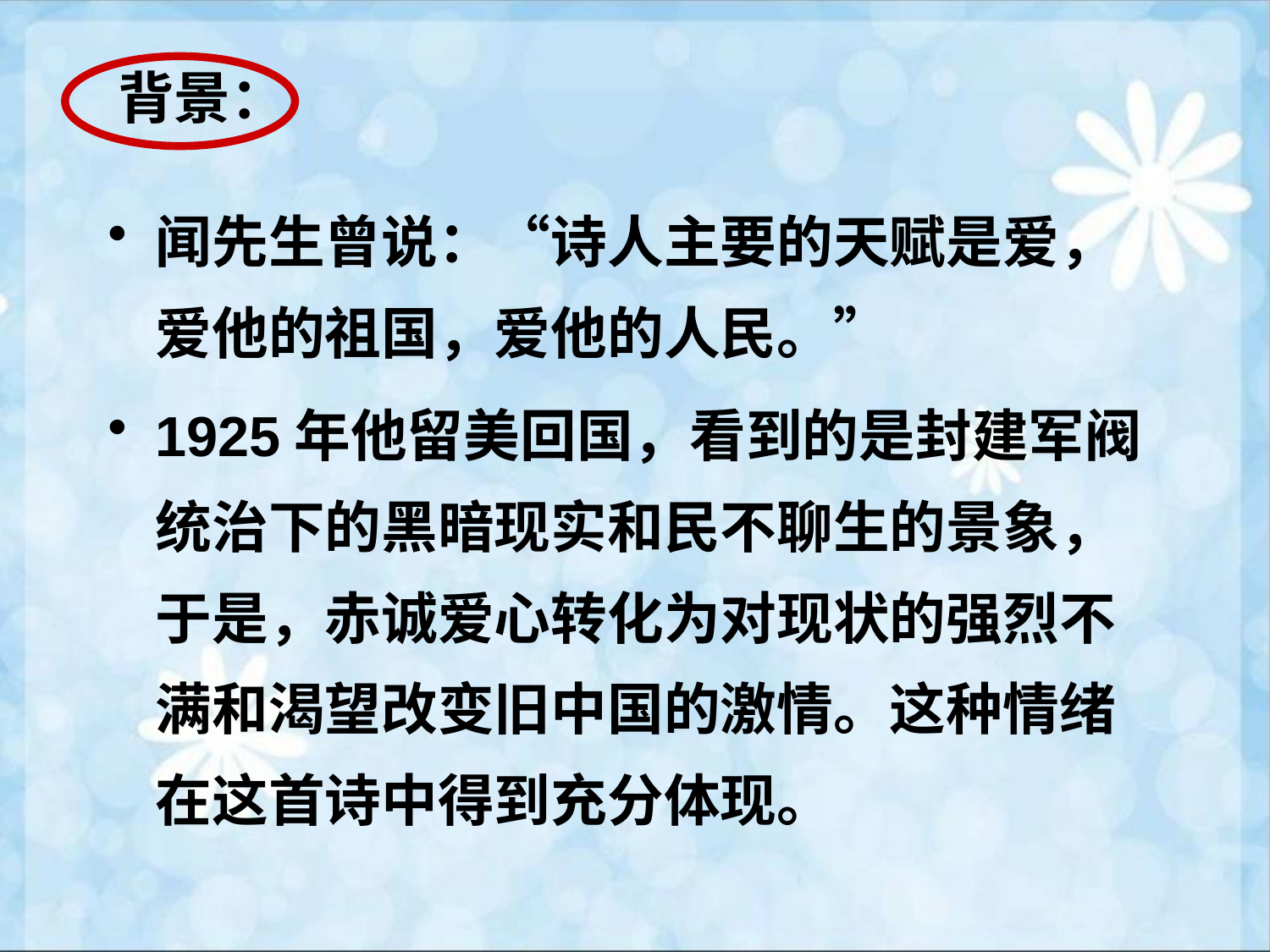

背景：
闻先生曾说：“诗人主要的天赋是爱，爱他的祖国，爱他的人民。”
1925年他留美回国，看到的是封建军阀统治下的黑暗现实和民不聊生的景象，于是，赤诚爱心转化为对现状的强烈不满和渴望改变旧中国的激情。这种情绪在这首诗中得到充分体现。